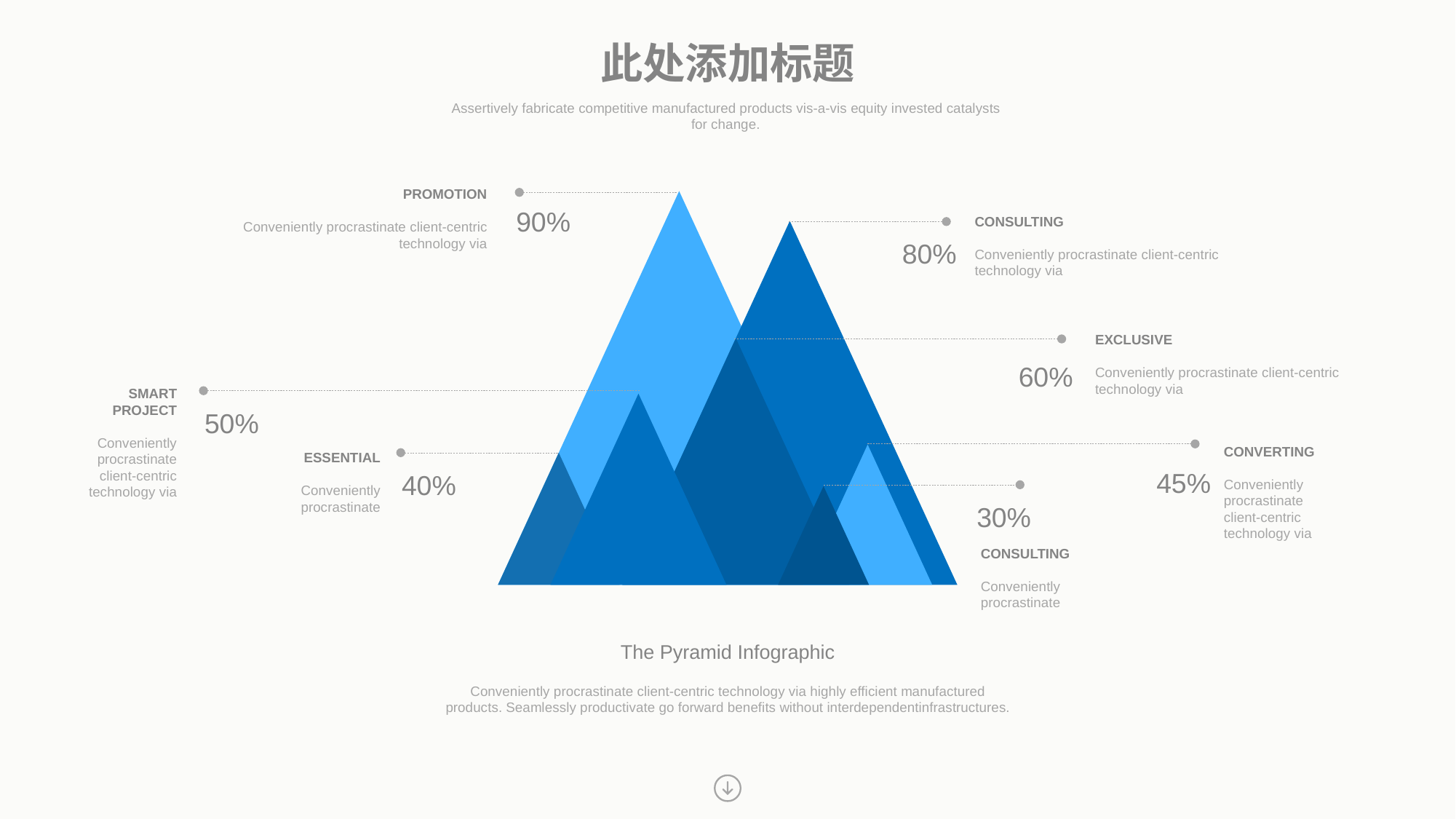

此处添加标题
Assertively fabricate competitive manufactured products vis-a-vis equity invested catalysts
for change.
PROMOTION

Conveniently procrastinate client-centric technology via

90%
CONSULTING

Conveniently procrastinate client-centric technology via

80%
EXCLUSIVE

Conveniently procrastinate client-centric technology via

60%
SMART PROJECT

Conveniently procrastinate client-centric technology via

50%
CONVERTING

Conveniently procrastinate client-centric technology via
ESSENTIAL

Conveniently procrastinate

45%
40%

30%
CONSULTING

Conveniently procrastinate
The Pyramid Infographic
Conveniently procrastinate client-centric technology via highly efficient manufactured products. Seamlessly productivate go forward benefits without interdependentinfrastructures.